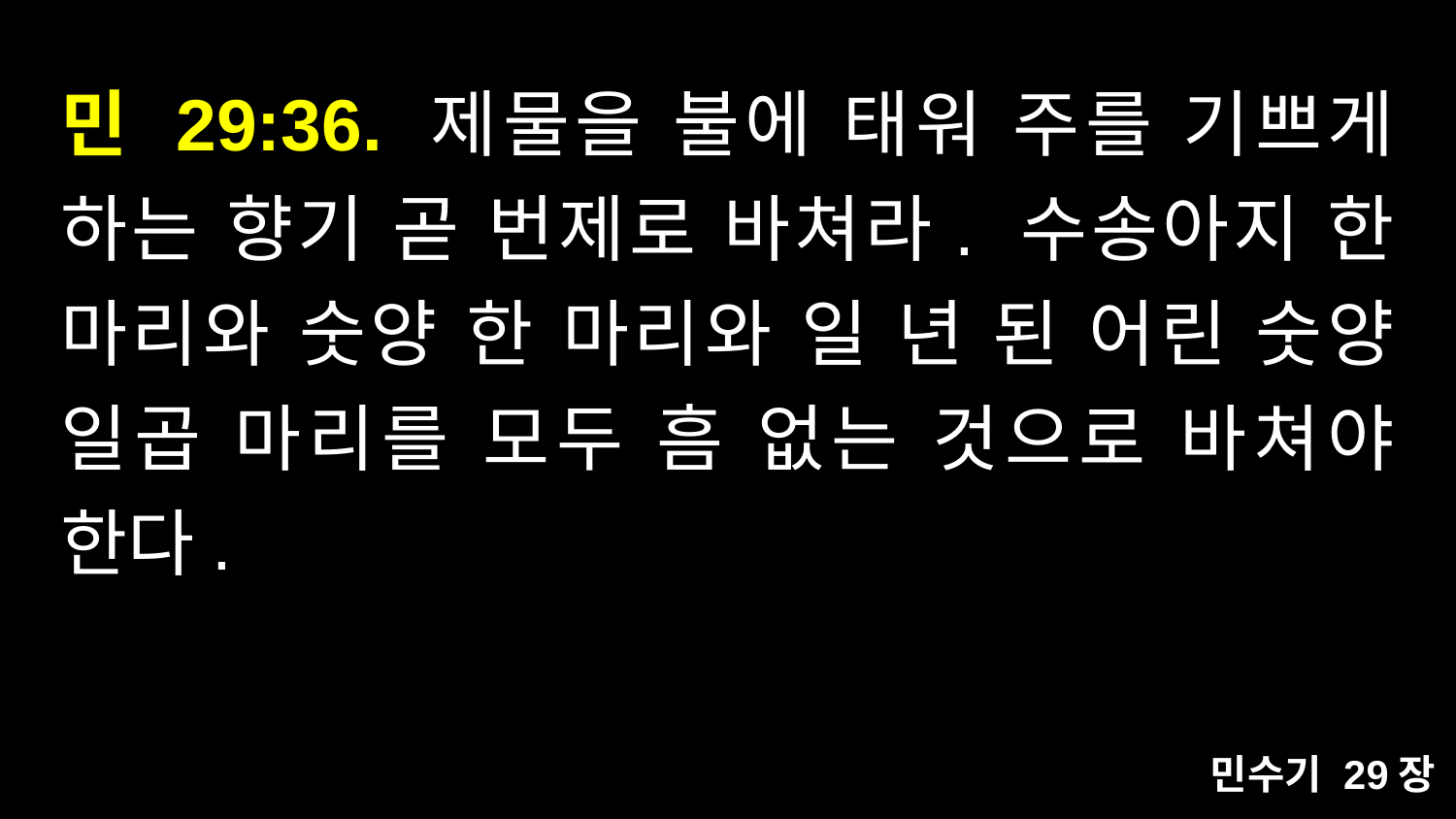

# 민 29:36. 제물을 불에 태워 주를 기쁘게 하는 향기 곧 번제로 바쳐라. 수송아지 한 마리와 숫양 한 마리와 일 년 된 어린 숫양 일곱 마리를 모두 흠 없는 것으로 바쳐야 한다.
민수기 29장